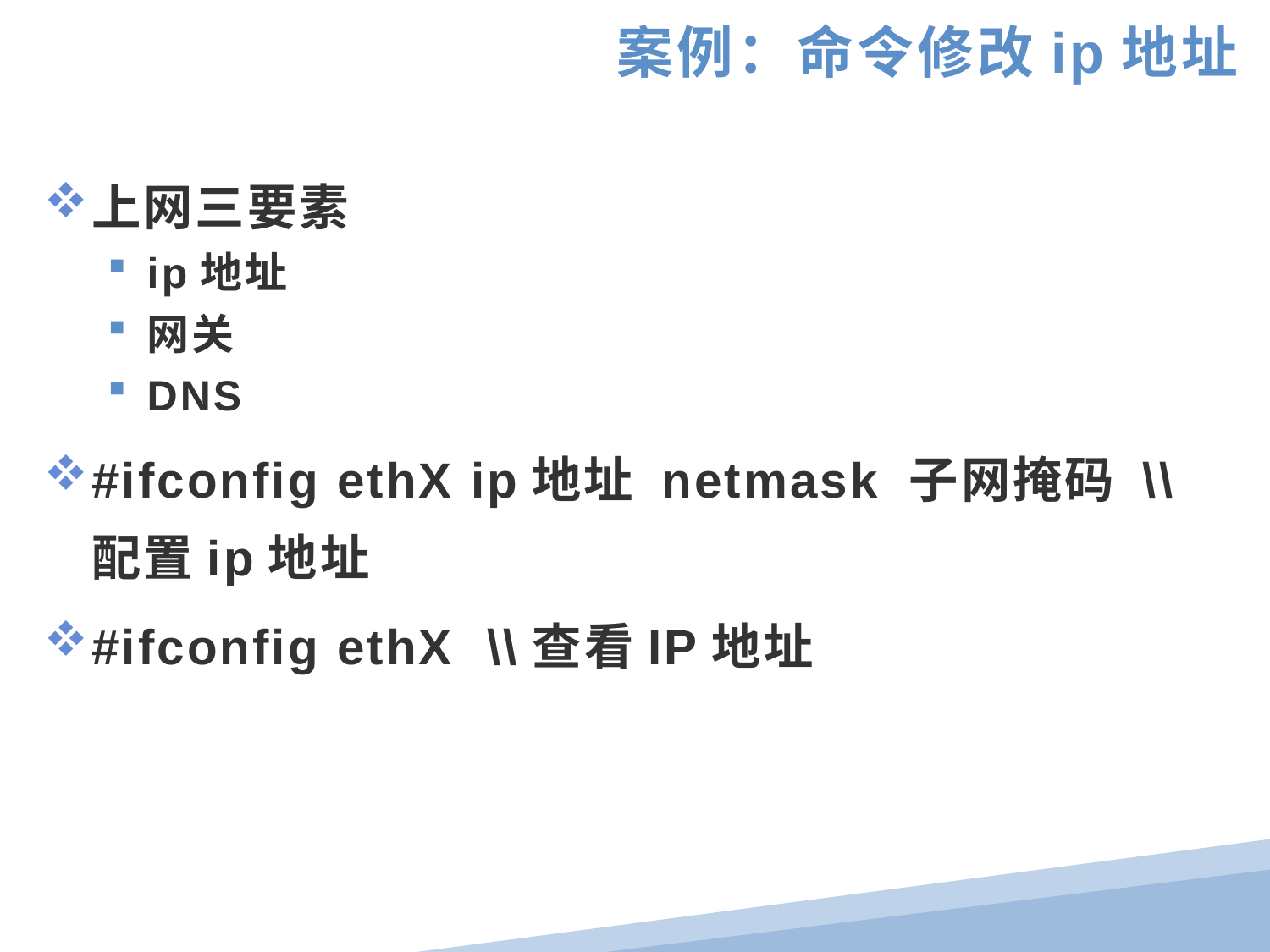

案例：命令修改ip地址
上网三要素
ip地址
网关
DNS
#ifconfig ethX ip地址 netmask 子网掩码 \\配置ip地址
#ifconfig ethX  \\查看IP地址